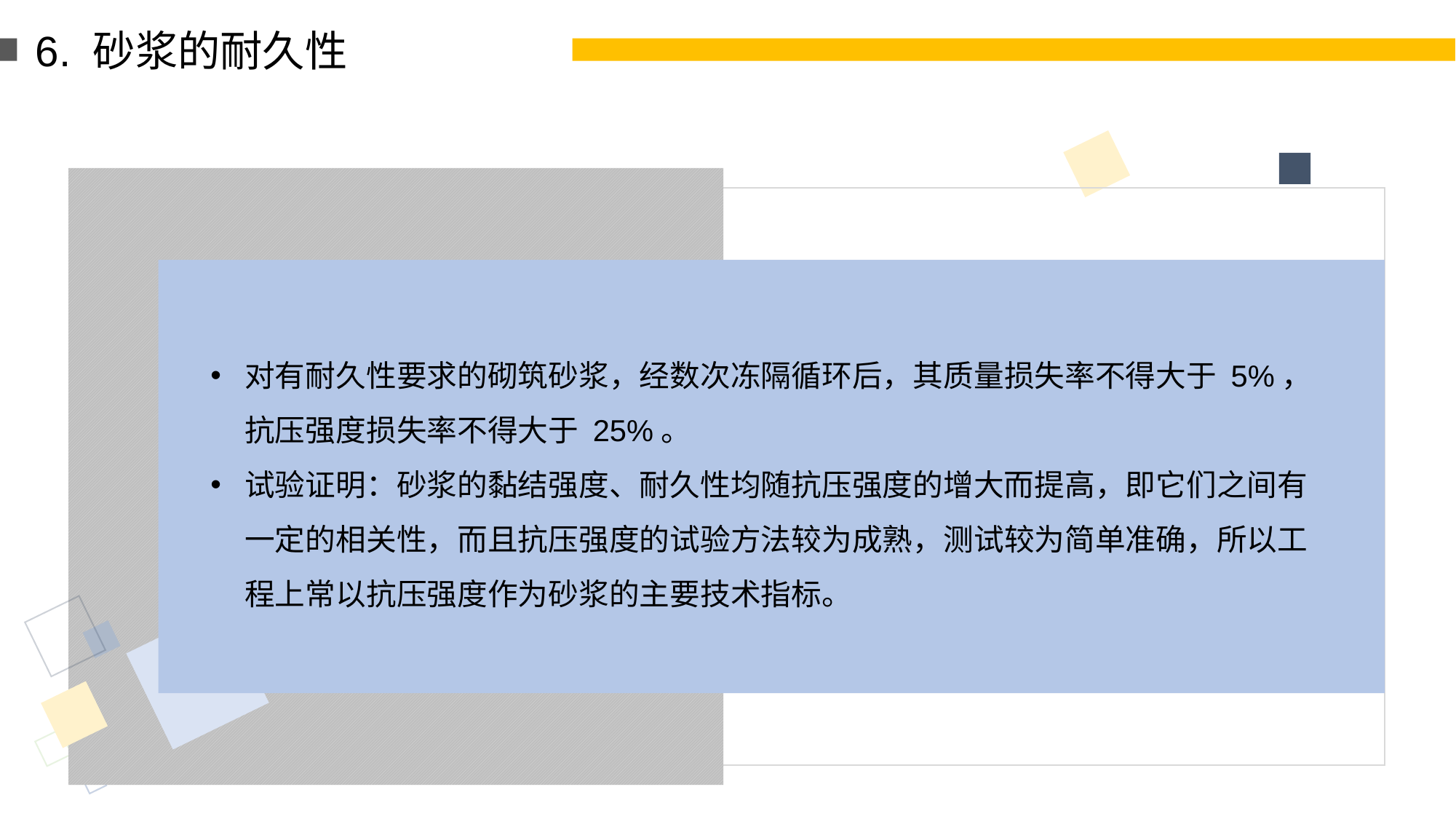

6. 砂浆的耐久性

对有耐久性要求的砌筑砂浆，经数次冻隔循环后，其质量损失率不得大于 5%，抗压强度损失率不得大于 25%。
试验证明：砂浆的黏结强度、耐久性均随抗压强度的增大而提高，即它们之间有一定的相关性，而且抗压强度的试验方法较为成熟，测试较为简单准确，所以工程上常以抗压强度作为砂浆的主要技术指标。